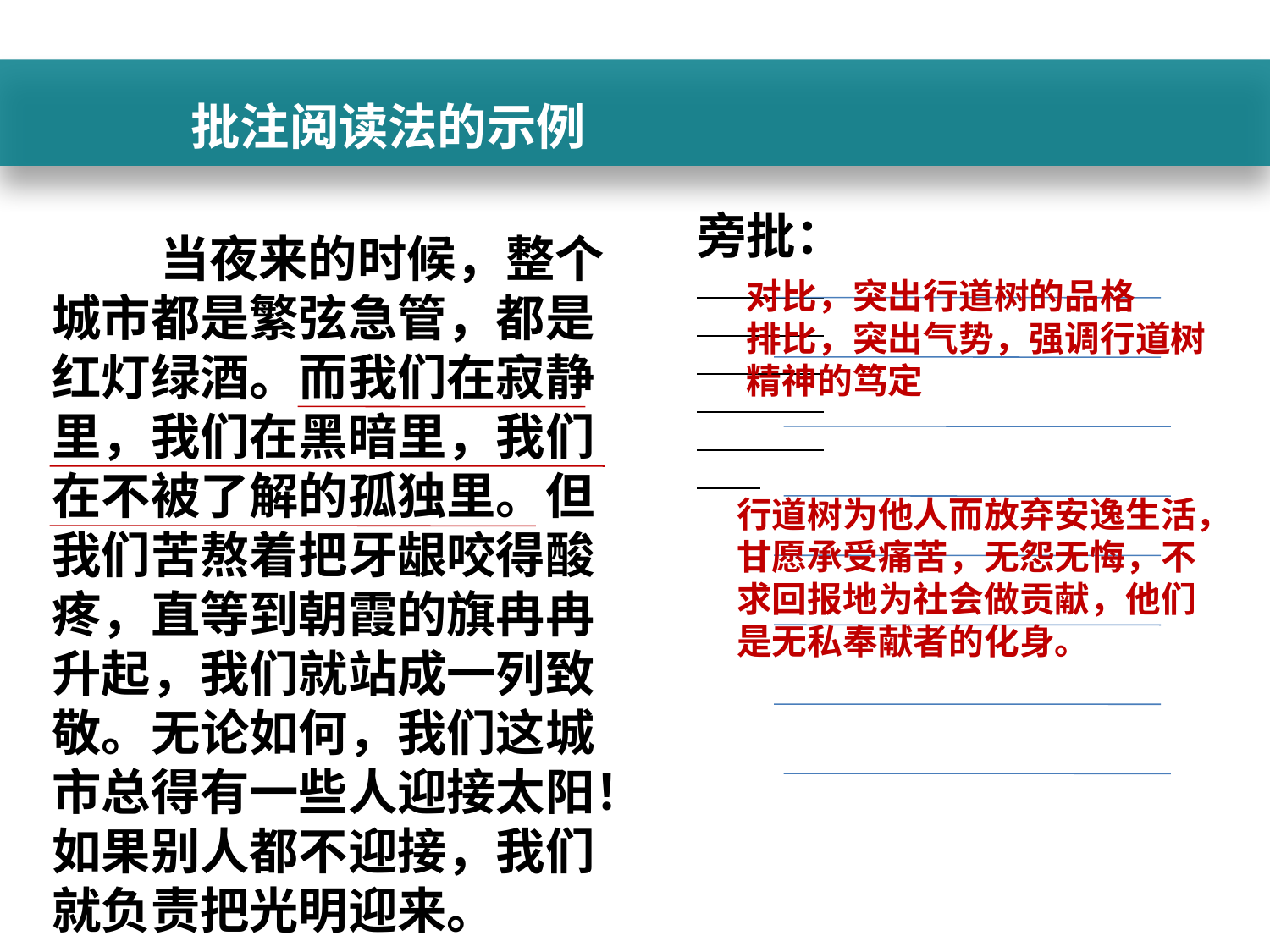

批注阅读法的示例
旁批：
       当夜来的时候，整个城市都是繁弦急管，都是红灯绿酒。而我们在寂静里，我们在黑暗里，我们在不被了解的孤独里。但我们苦熬着把牙龈咬得酸疼，直等到朝霞的旗冉冉升起，我们就站成一列致敬。无论如何，我们这城市总得有一些人迎接太阳！如果别人都不迎接，我们就负责把光明迎来。
对比，突出行道树的品格
排比，突出气势，强调行道树精神的笃定
行道树为他人而放弃安逸生活，甘愿承受痛苦，无怨无悔，不求回报地为社会做贡献，他们是无私奉献者的化身。